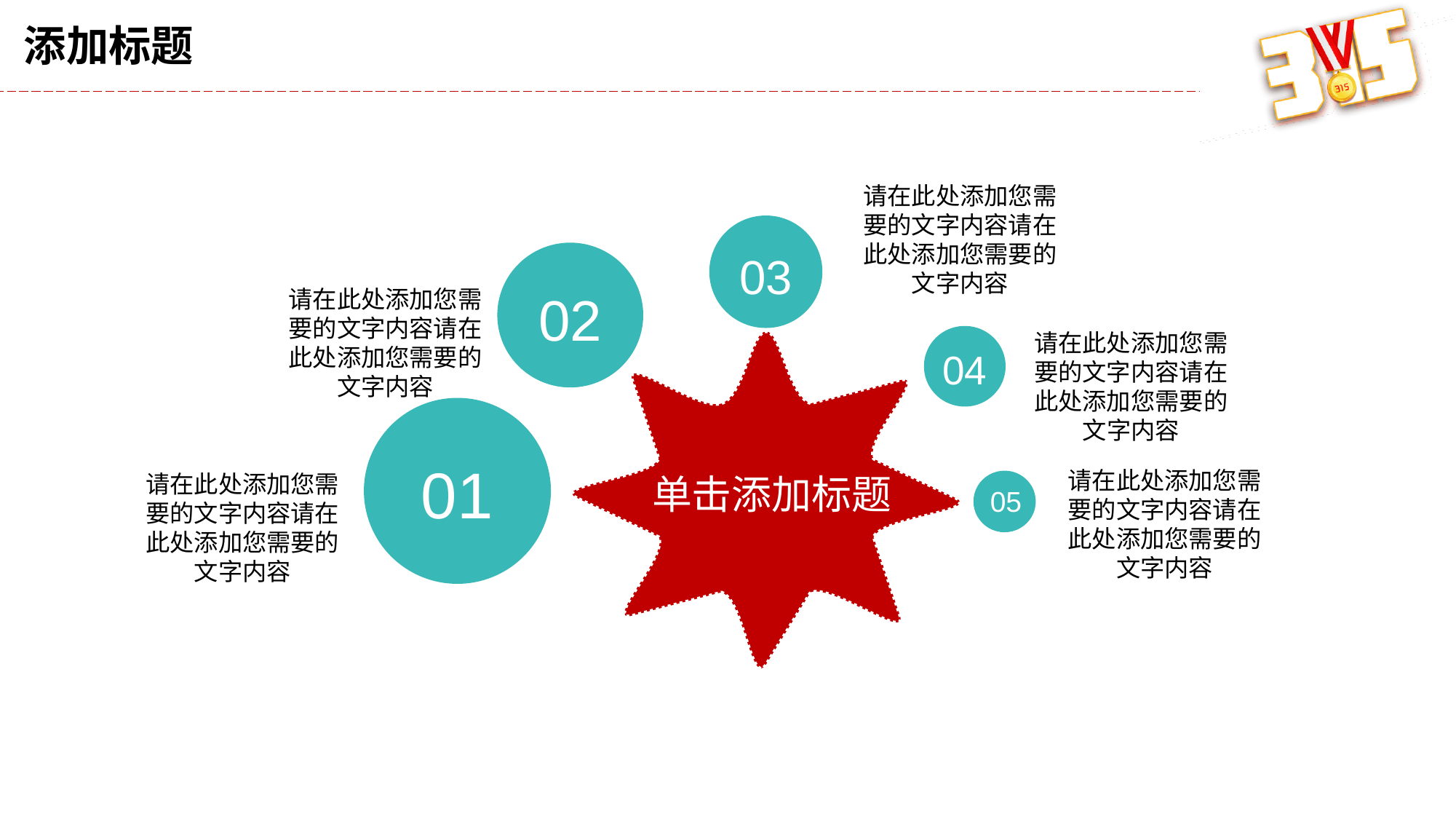

请在此处添加您需要的文字内容请在此处添加您需要的文字内容

03

02
请在此处添加您需要的文字内容请在此处添加您需要的文字内容
请在此处添加您需要的文字内容请在此处添加您需要的文字内容

04

01
请在此处添加您需要的文字内容请在此处添加您需要的文字内容
请在此处添加您需要的文字内容请在此处添加您需要的文字内容

单击添加标题
05